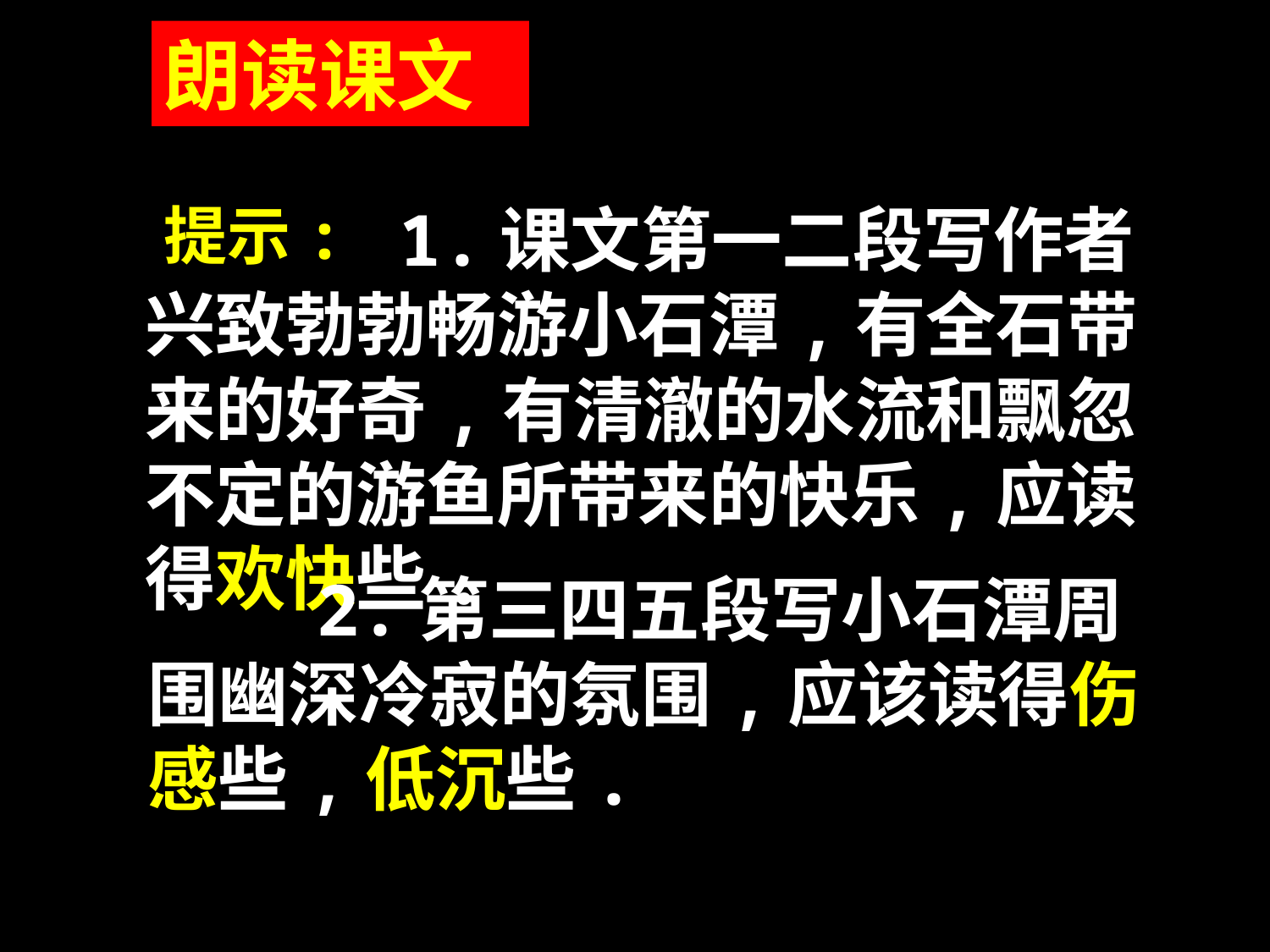

朗读课文
      1.课文第一二段写作者兴致勃勃畅游小石潭,有全石带来的好奇,有清澈的水流和飘忽不定的游鱼所带来的快乐,应读得欢快些.
提示:
    2.第三四五段写小石潭周围幽深冷寂的氛围,应该读得伤感些,低沉些.